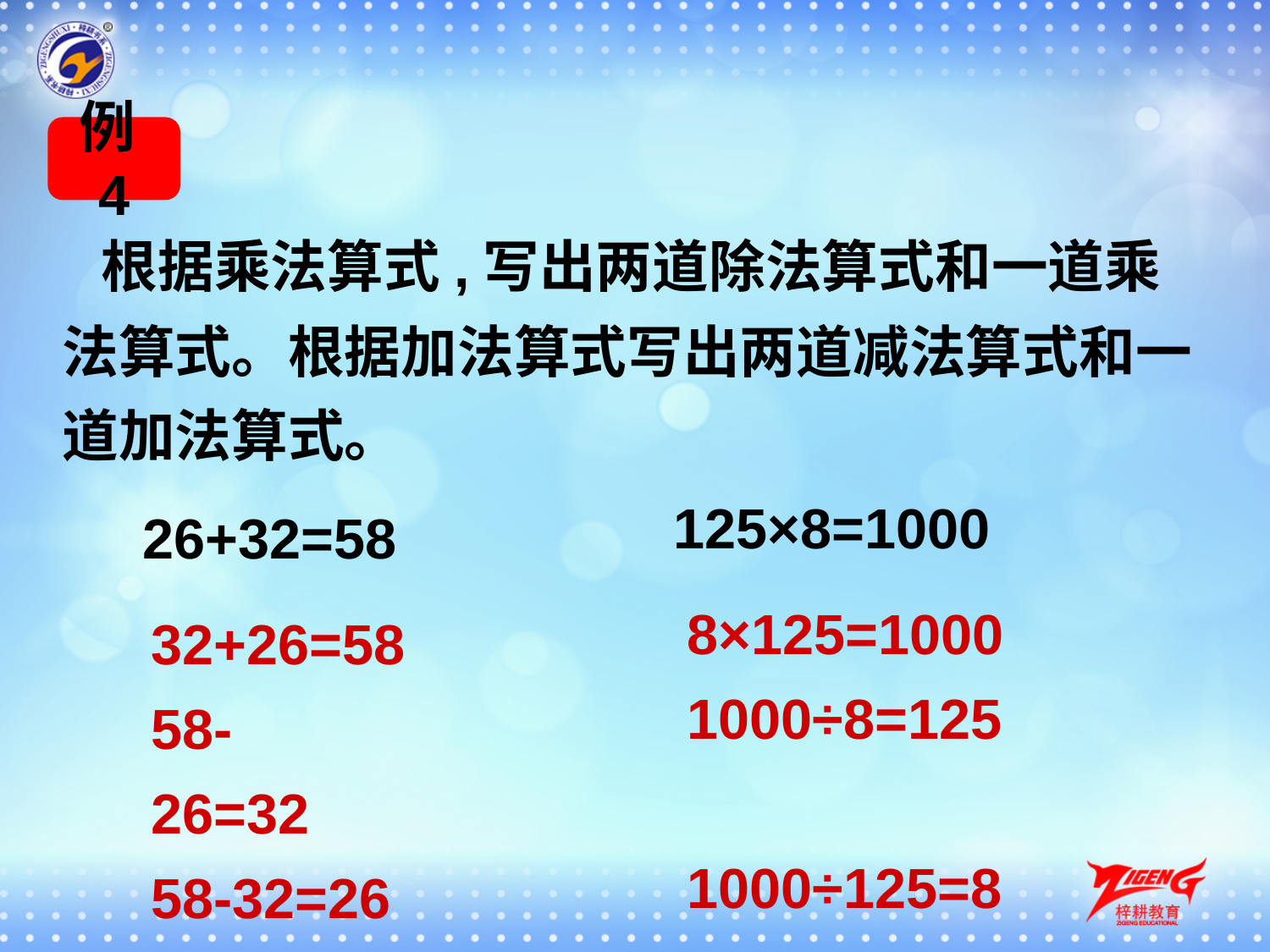

例4
  根据乘法算式,写出两道除法算式和一道乘法算式。根据加法算式写出两道减法算式和一道加法算式。
125×8=1000
26+32=58
8×125=1000
1000÷8=125
1000÷125=8
32+26=58
58-26=32
58-32=26